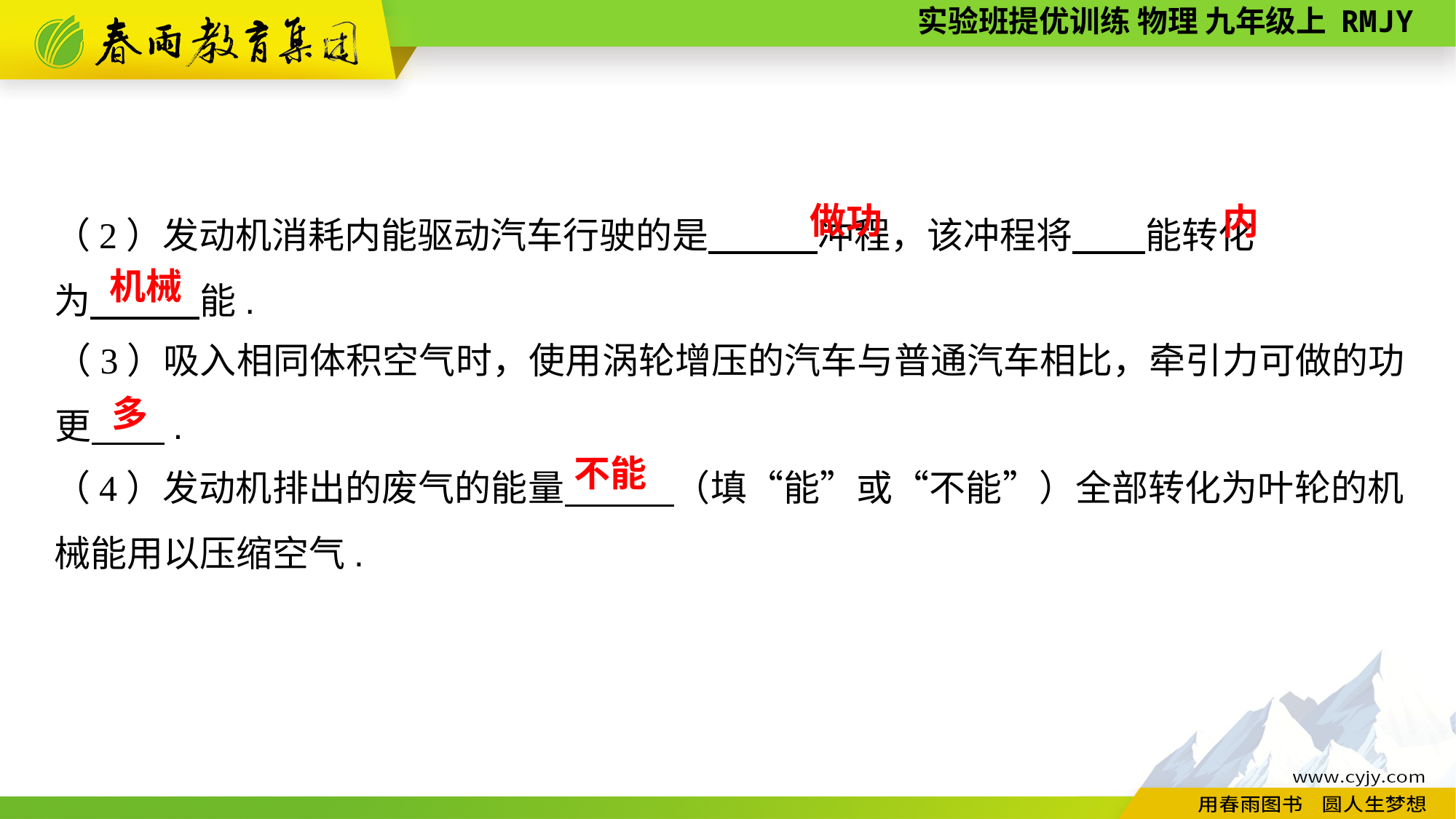

（2）发动机消耗内能驱动汽车行驶的是　　　冲程，该冲程将　　能转化
为　　　能.
做功
内
机械
（3）吸入相同体积空气时，使用涡轮增压的汽车与普通汽车相比，牵引力可做的功更　　.
多
（4）发动机排出的废气的能量　　　（填“能”或“不能”）全部转化为叶轮的机械能用以压缩空气.
不能